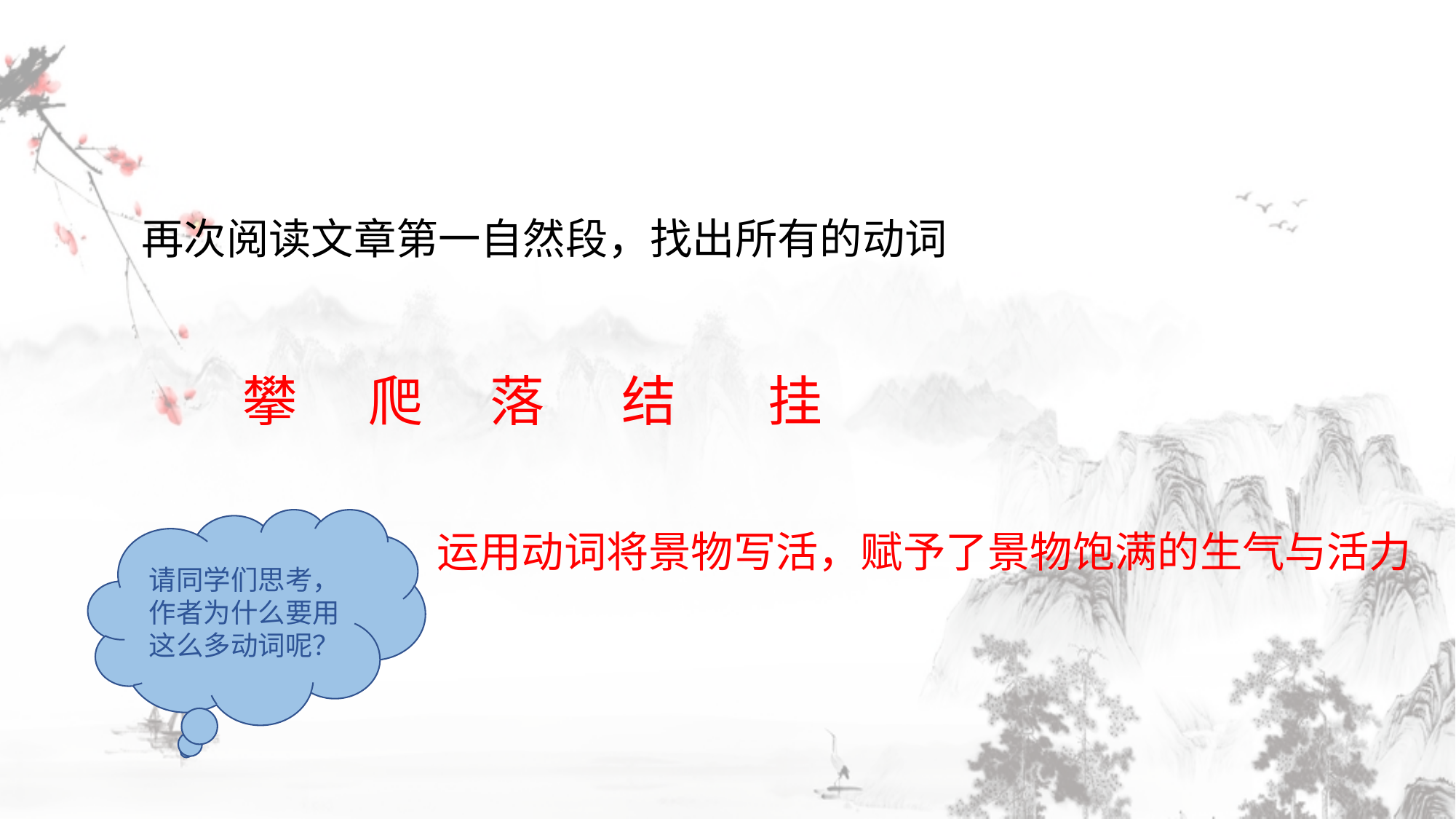

再次阅读文章第一自然段，找出所有的动词
攀
爬
落
结
挂
请同学们思考，作者为什么要用这么多动词呢？
运用动词将景物写活，赋予了景物饱满的生气与活力